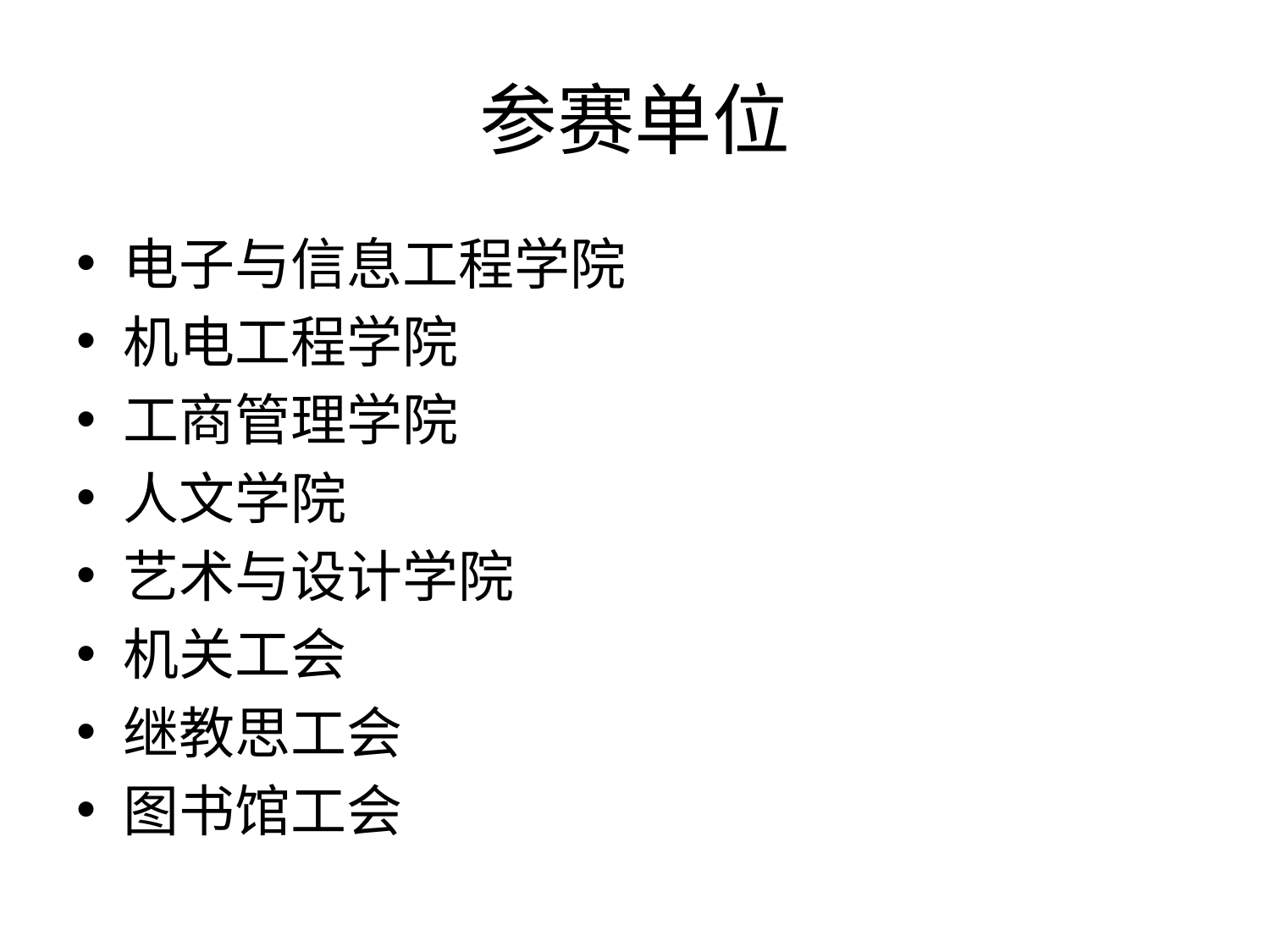

# 参赛单位
电子与信息工程学院
机电工程学院
工商管理学院
人文学院
艺术与设计学院
机关工会
继教思工会
图书馆工会